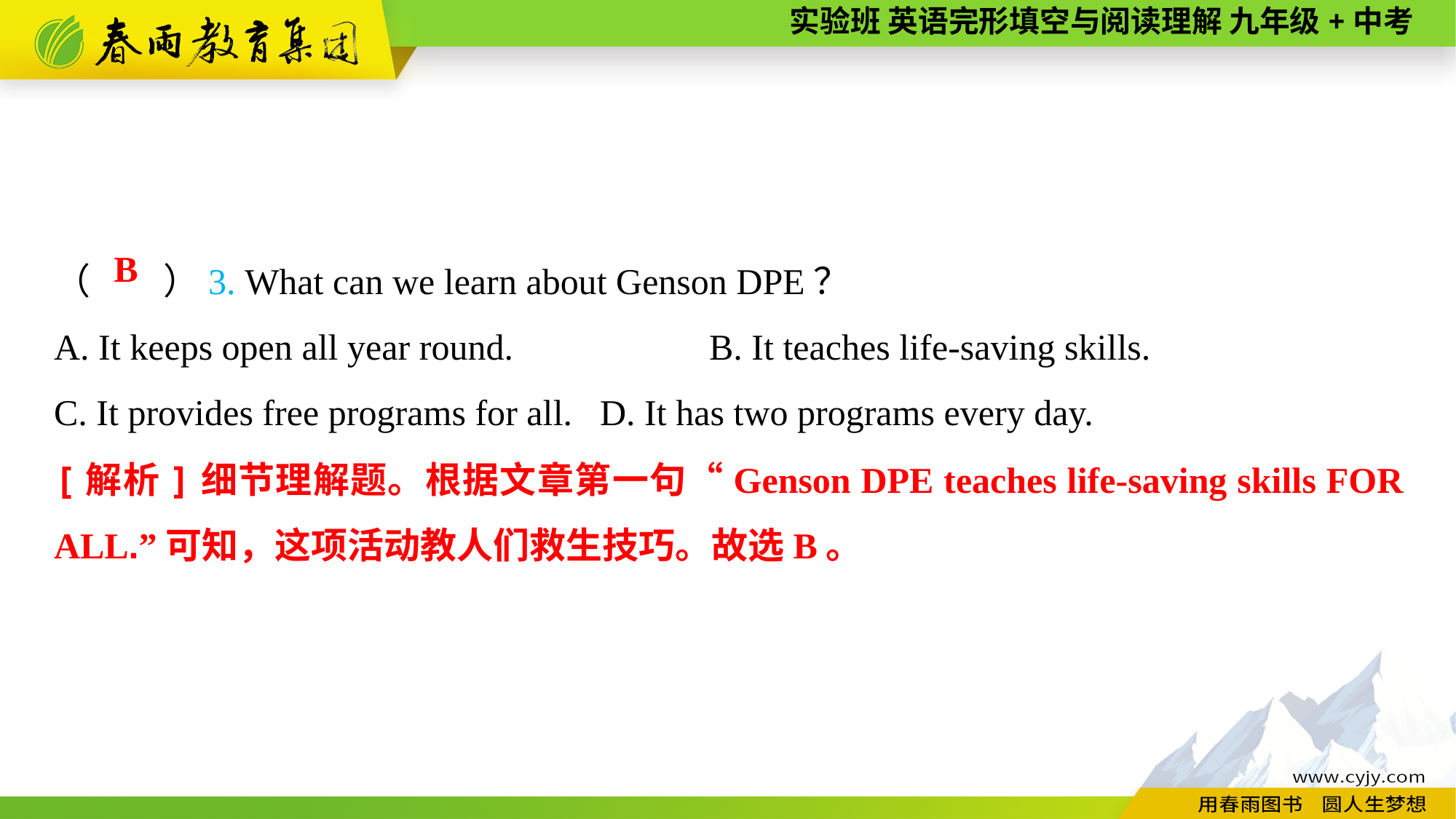

（　　）3. What can we learn about Genson DPE？
A. It keeps open all year round.		B. It teaches life-saving skills.
C. It provides free programs for all.	D. It has two programs every day.
B
[解析]细节理解题。根据文章第一句“Genson DPE teaches life-saving skills FOR ALL.”可知，这项活动教人们救生技巧。故选B。